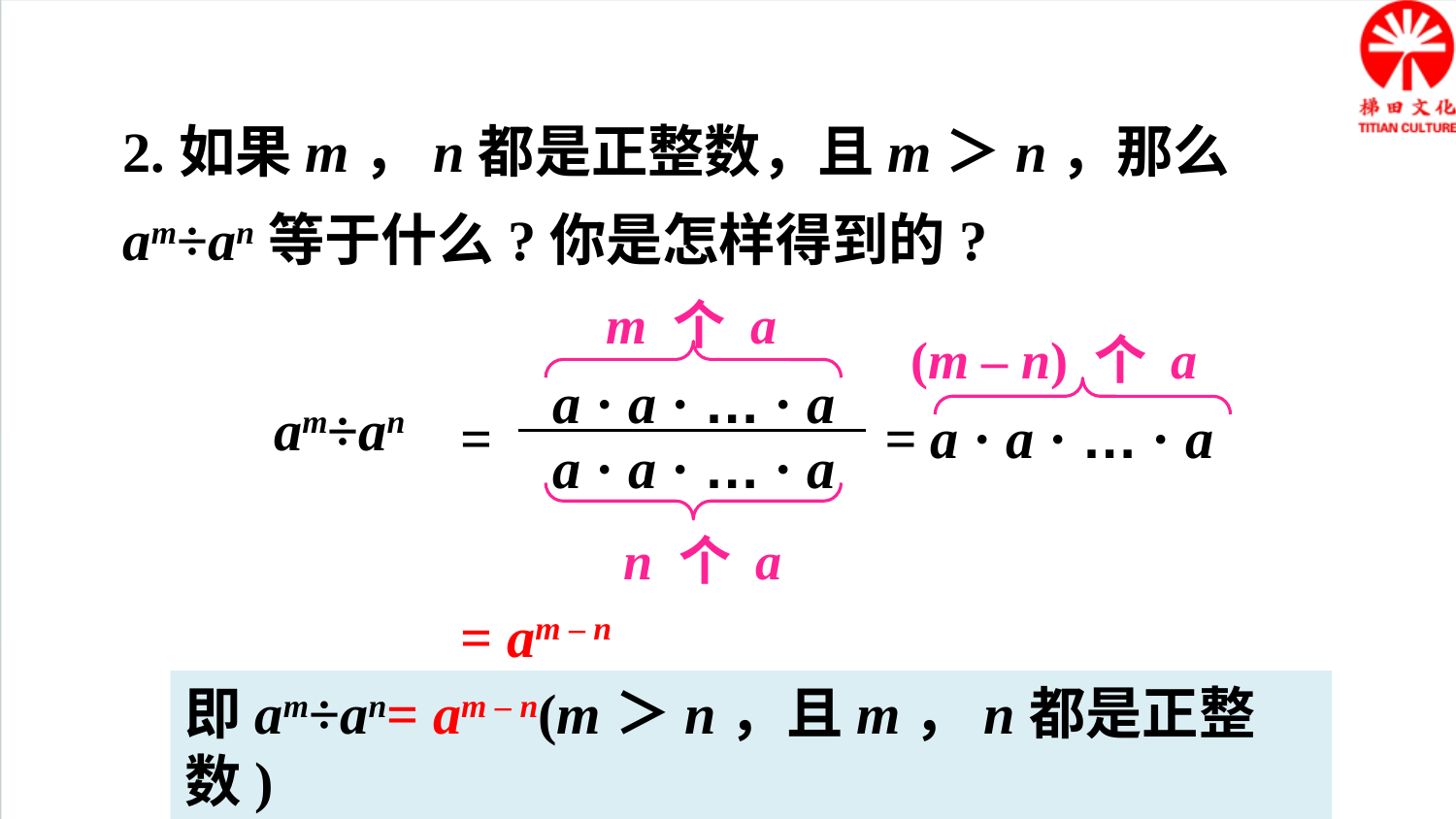

2.如果m，n都是正整数，且m＞n，那么am÷an等于什么?你是怎样得到的?

m 个 a
(m – n) 个 a
a · a · … · a
=
a · a · … · a

am÷an
= a · a · … · a
n 个 a
= am – n
即am÷an= am – n(m＞n，且m，n都是正整数)